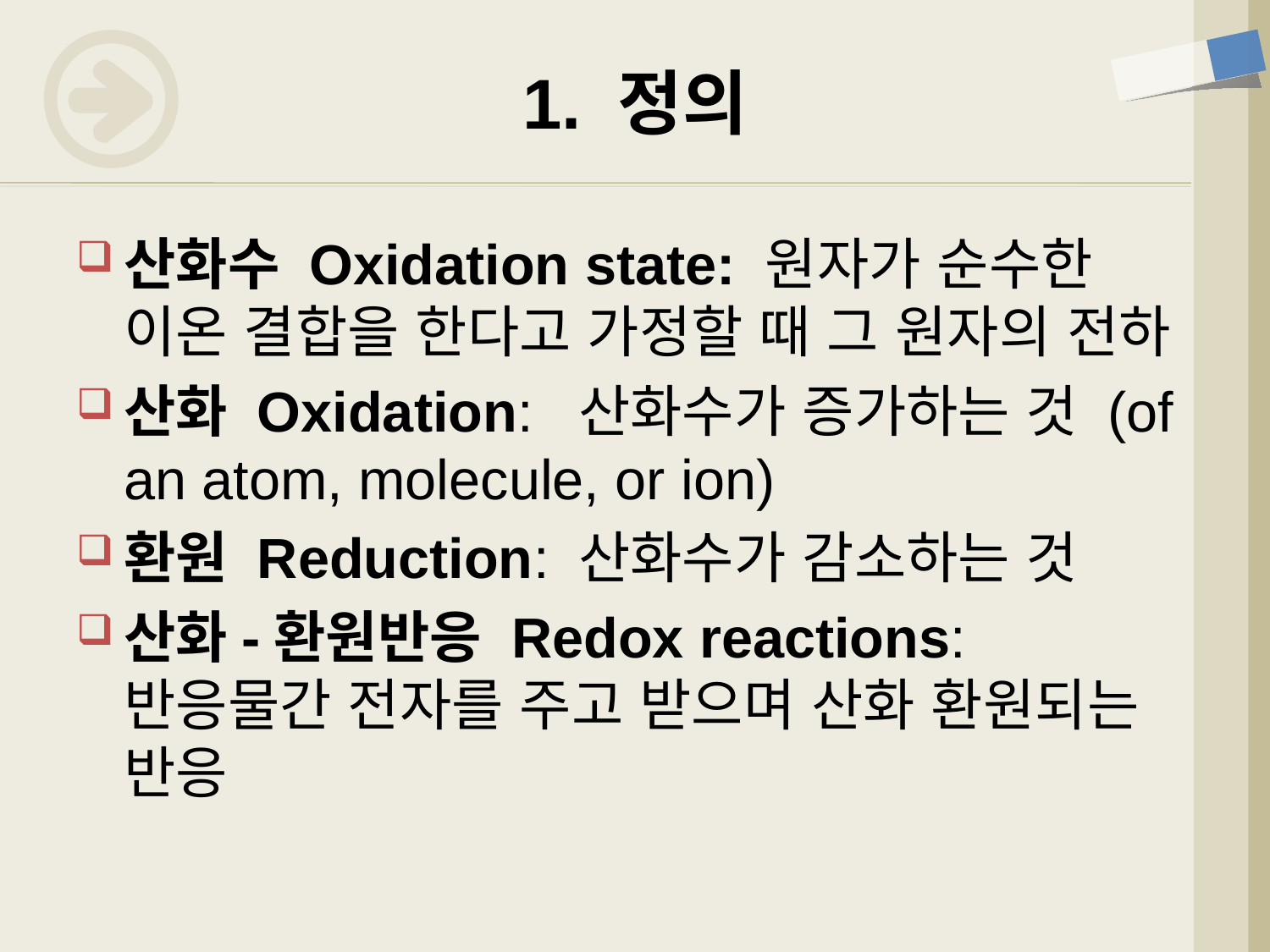

# 1. 정의
산화수 Oxidation state: 원자가 순수한 이온 결합을 한다고 가정할 때 그 원자의 전하
산화 Oxidation:  산화수가 증가하는 것 (of an atom, molecule, or ion)
환원 Reduction: 산화수가 감소하는 것
산화-환원반응 Redox reactions: 반응물간 전자를 주고 받으며 산화 환원되는 반응